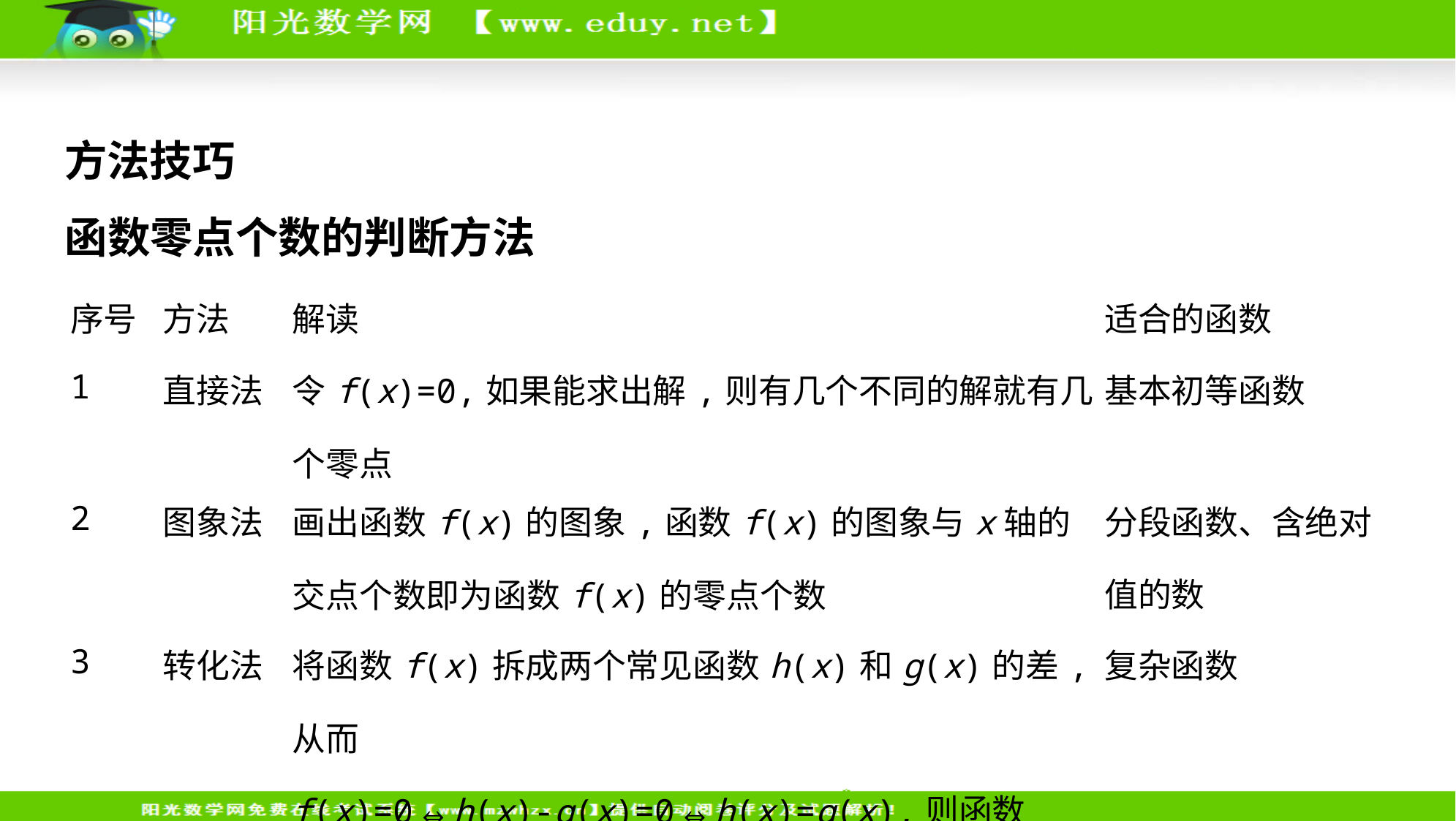

方法技巧
函数零点个数的判断方法
| 序号 | 方法 | 解读 | 适合的函数 |
| --- | --- | --- | --- |
| 1 | 直接法 | 令f(x)=0,如果能求出解,则有几个不同的解就有几个零点 | 基本初等函数 |
| 2 | 图象法 | 画出函数f(x)的图象,函数f(x)的图象与x轴的交点个数即为函数f(x)的零点个数 | 分段函数、含绝对值的数 |
| 3 | 转化法 | 将函数f(x)拆成两个常见函数h(x)和g(x)的差,从而 f(x)=0⇔h(x)-g(x)=0⇔h(x)=g(x),则函数f(x)的零点个数即为函数y=h(x)与函数y=g(x)的图象的交点个数 | 复杂函数 |